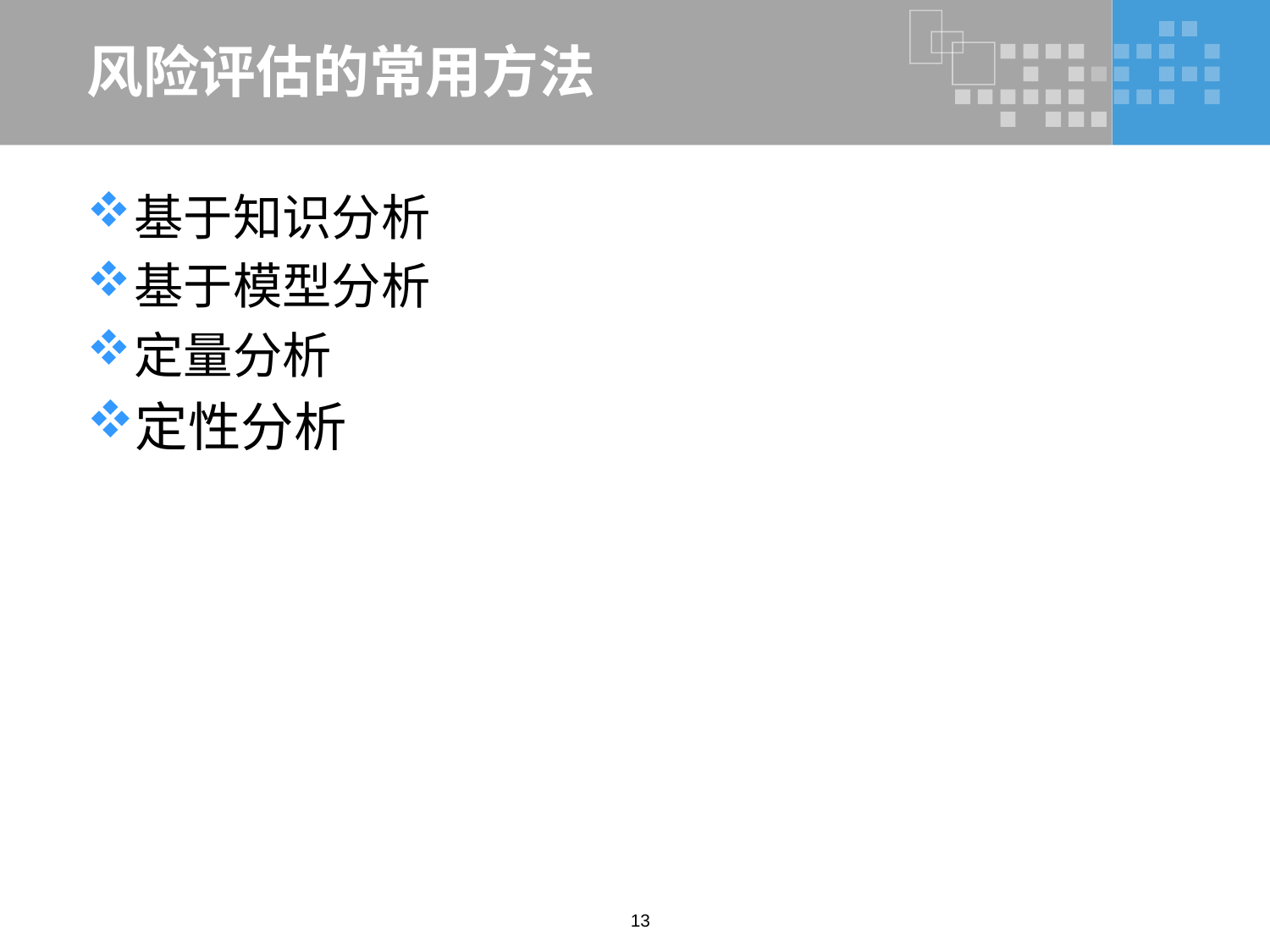

# 风险评估的常用方法
基于知识分析
基于模型分析
定量分析
定性分析

13